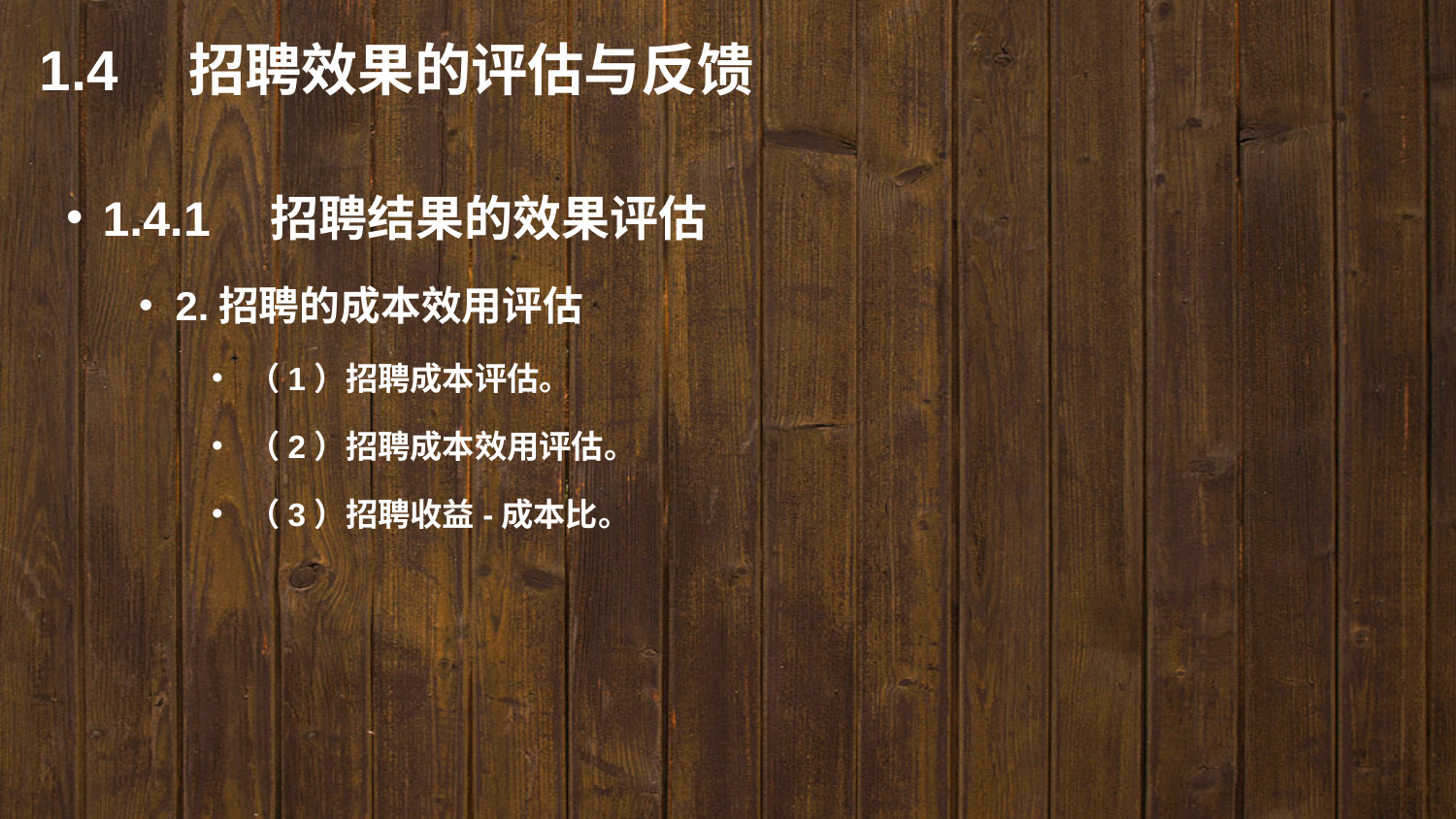

1.4　招聘效果的评估与反馈
1.4.1　招聘结果的效果评估
2.招聘的成本效用评估
（1）招聘成本评估。
（2）招聘成本效用评估。
（3）招聘收益-成本比。